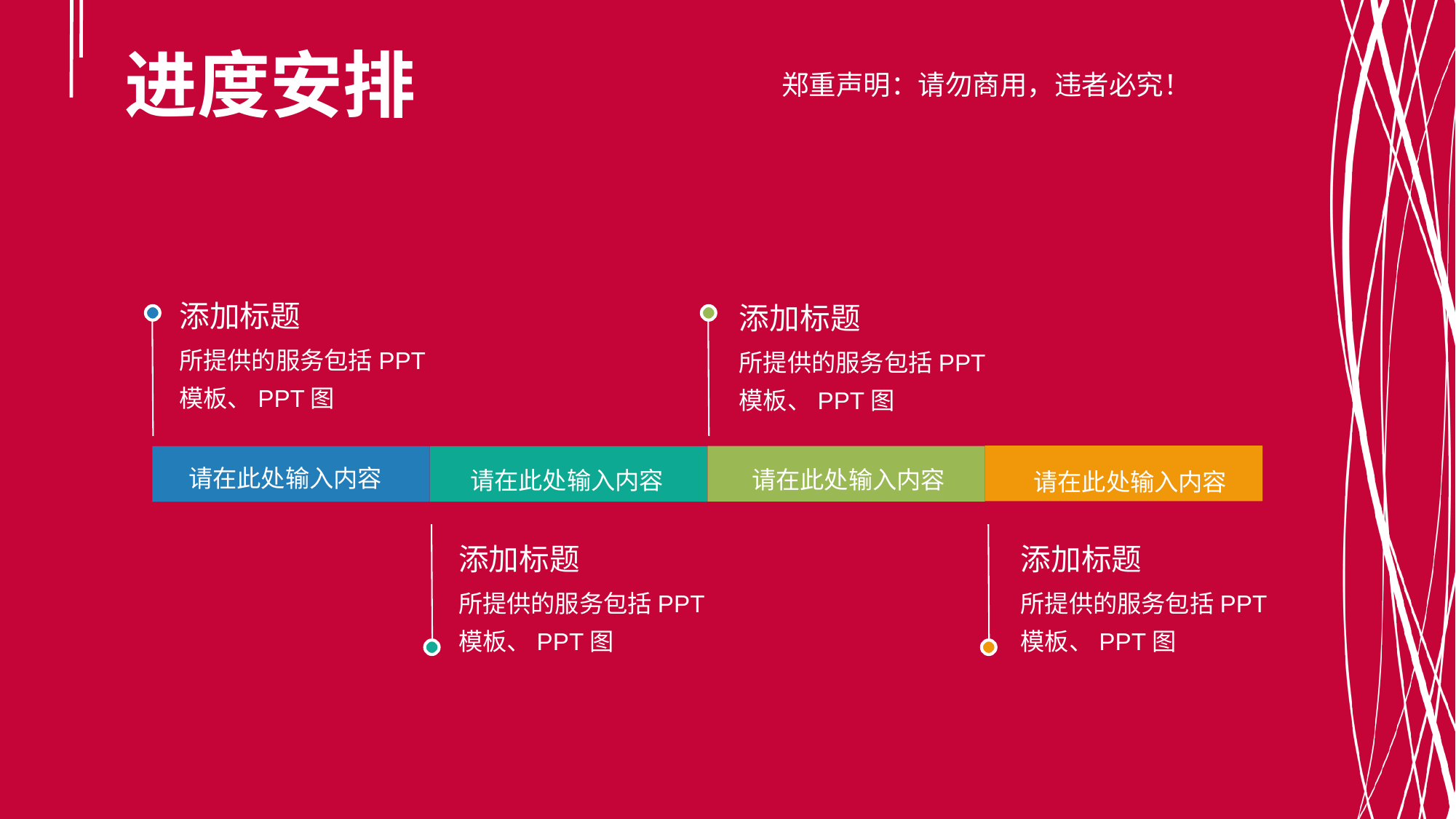

进度安排
添加标题
所提供的服务包括PPT模板、PPT图
添加标题
所提供的服务包括PPT模板、PPT图

请在此处输入内容
请在此处输入内容
请在此处输入内容
请在此处输入内容

添加标题
所提供的服务包括PPT模板、PPT图
添加标题
所提供的服务包括PPT模板、PPT图